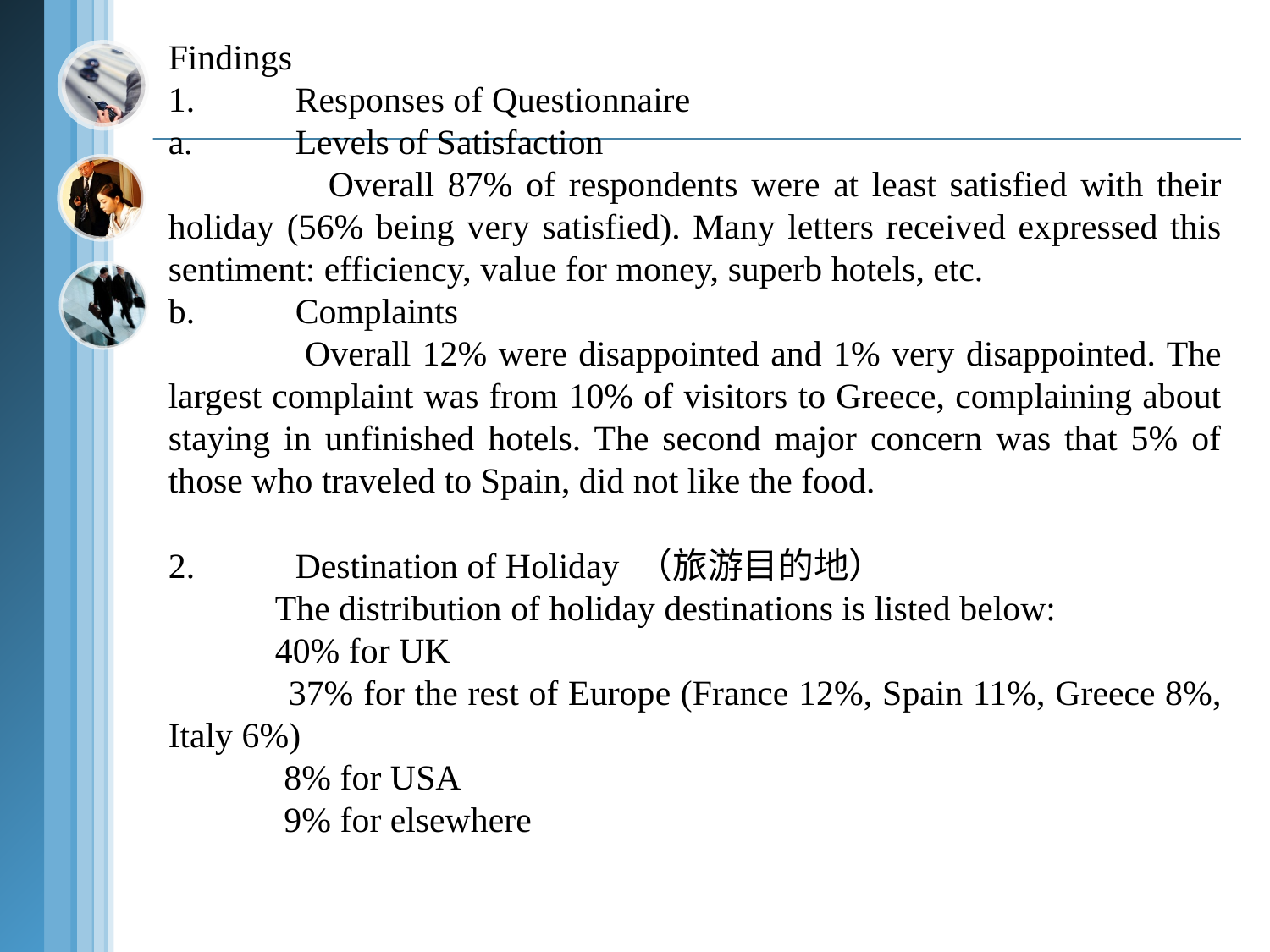

Findings
1.	Responses of Questionnaire
a.	Levels of Satisfaction
            Overall 87% of respondents were at least satisfied with their holiday (56% being very satisfied). Many letters received expressed this sentiment: efficiency, value for money, superb hotels, etc.
b.	Complaints
            Overall 12% were disappointed and 1% very disappointed. The largest complaint was from 10% of visitors to Greece, complaining about staying in unfinished hotels. The second major concern was that 5% of those who traveled to Spain, did not like the food.

2.	Destination of Holiday （旅游目的地）
            The distribution of holiday destinations is listed below:
            40% for UK
            37% for the rest of Europe (France 12%, Spain 11%, Greece 8%, Italy 6%)
             8% for USA
             9% for elsewhere